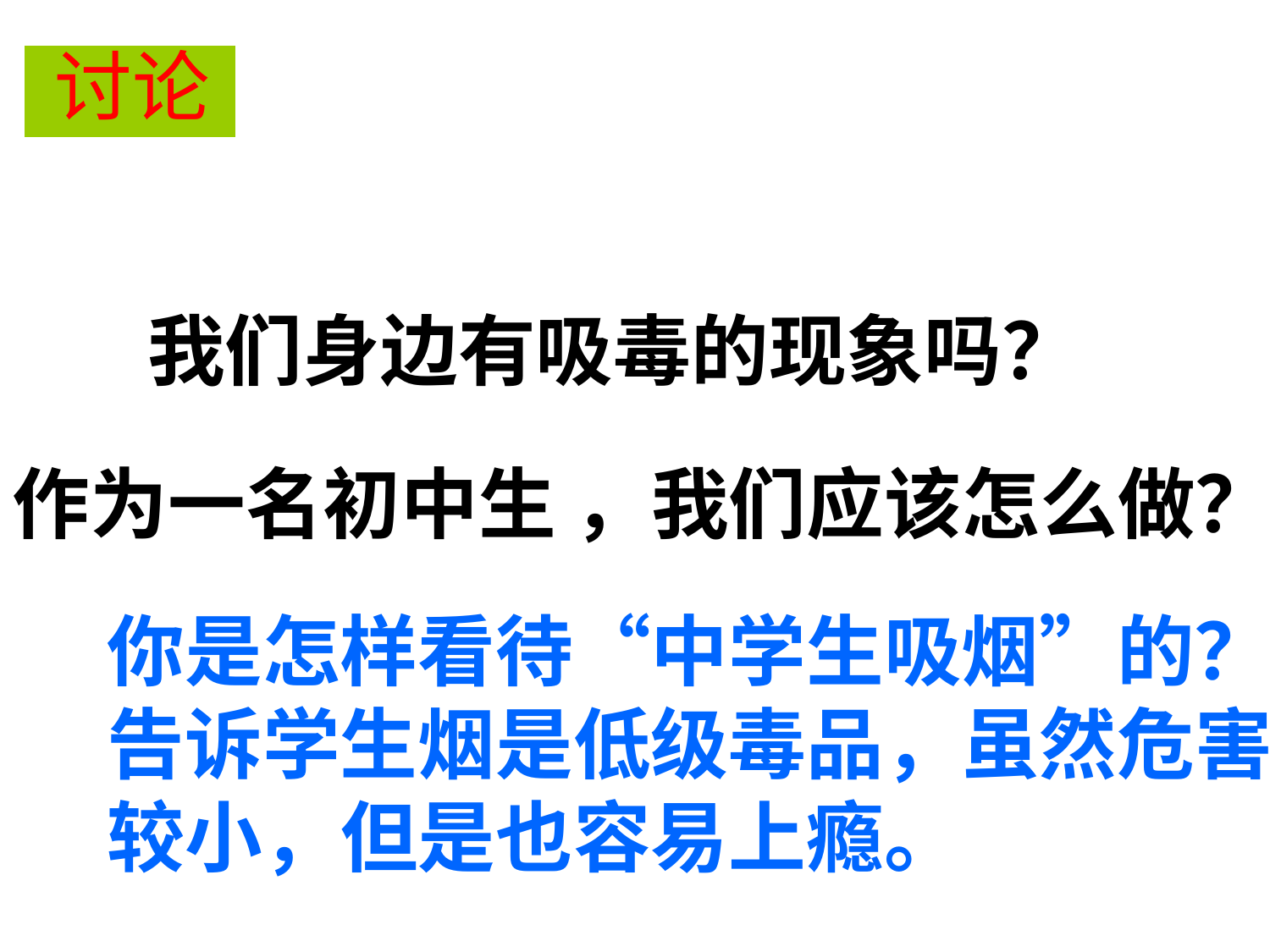

讨论

我们身边有吸毒的现象吗？
作为一名初中生 ，我们应该怎么做？
你是怎样看待“中学生吸烟”的？
告诉学生烟是低级毒品，虽然危害
较小，但是也容易上瘾。